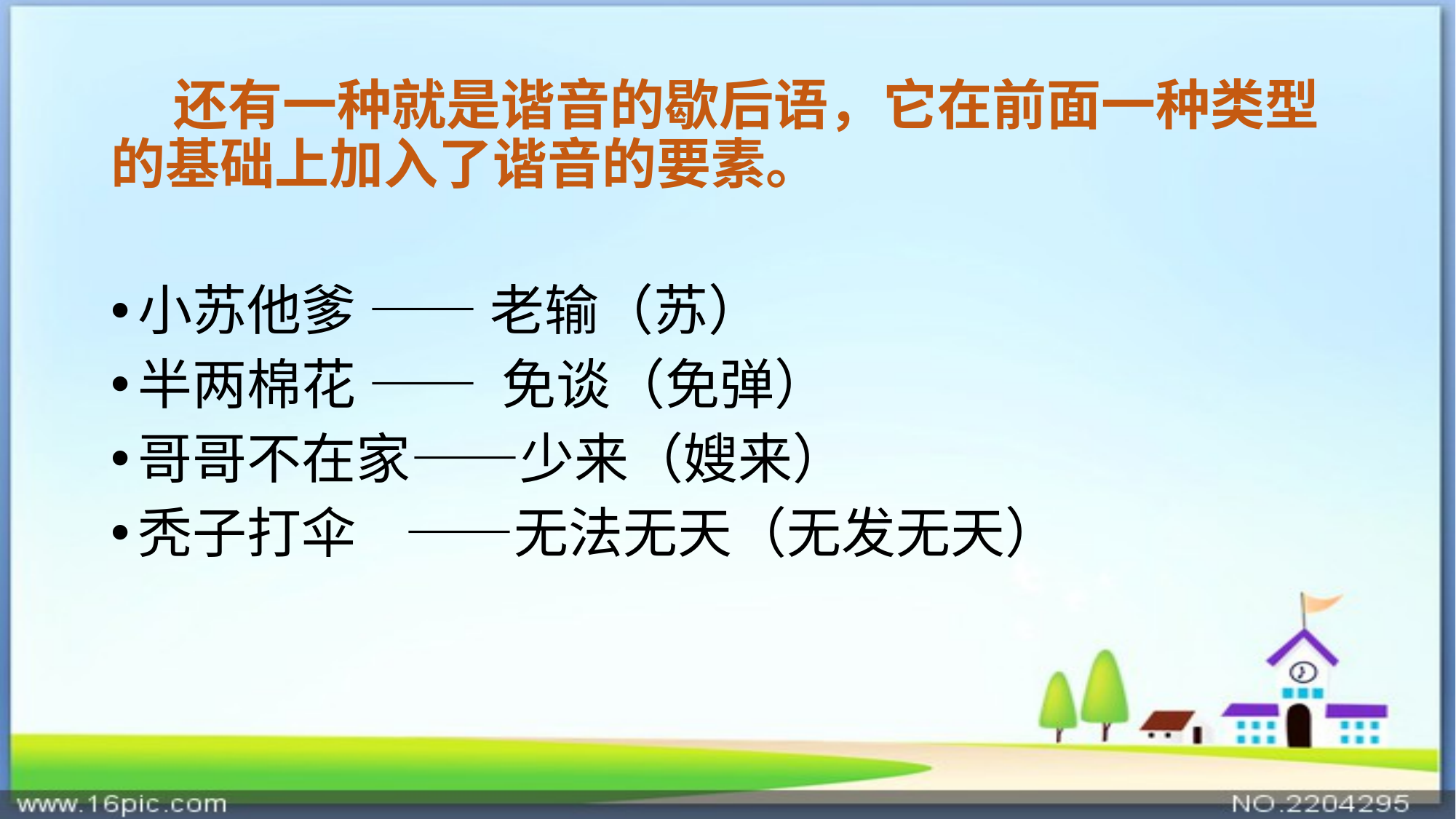

# 还有一种就是谐音的歇后语，它在前面一种类型的基础上加入了谐音的要素。
小苏他爹 —— 老输（苏）
半两棉花 ——  免谈（免弹）
哥哥不在家——少来（嫂来）
秃子打伞    ——无法无天（无发无天）